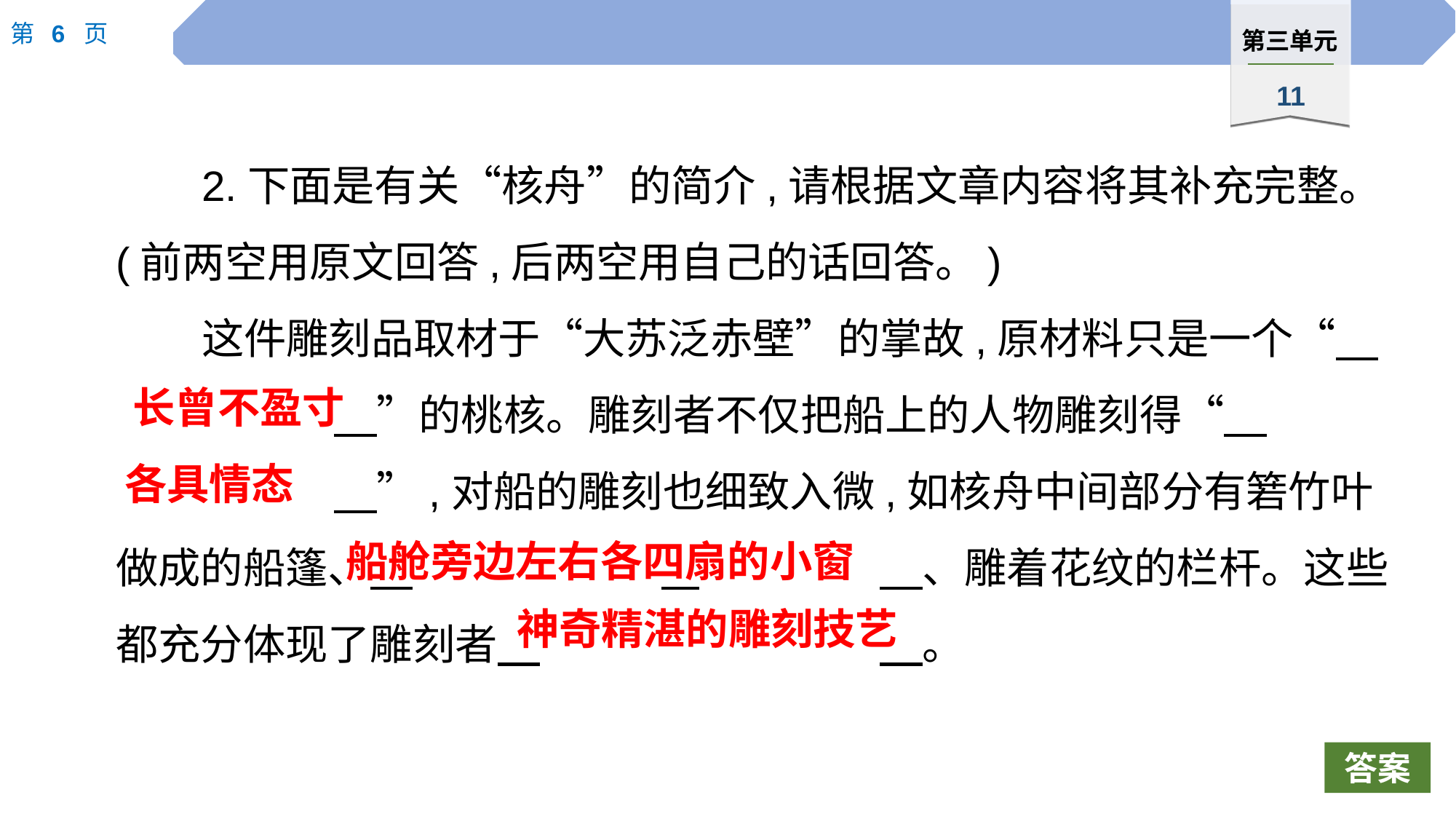

2.下面是有关“核舟”的简介,请根据文章内容将其补充完整。(前两空用原文回答,后两空用自己的话回答。)
这件雕刻品取材于“大苏泛赤壁”的掌故,原材料只是一个“　		　”的桃核。雕刻者不仅把船上的人物雕刻得“　			　”,对船的雕刻也细致入微,如核舟中间部分有箬竹叶做成的船篷、　			    		　、雕着花纹的栏杆。这些都充分体现了雕刻者　				　。
长曾不盈寸
各具情态
船舱旁边左右各四扇的小窗
神奇精湛的雕刻技艺
答案